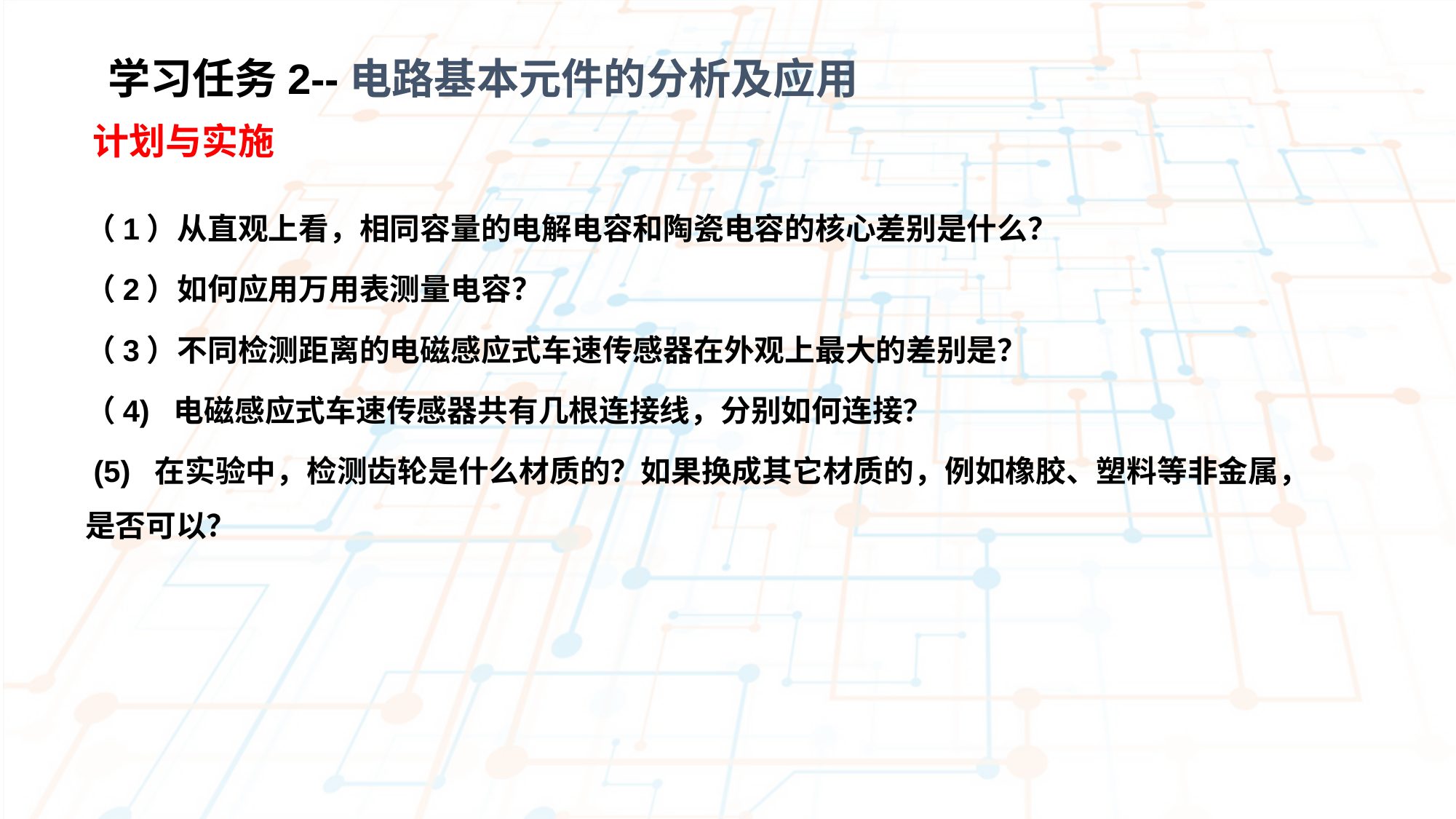

学习任务2--电路基本元件的分析及应用
计划与实施

（1）从直观上看，相同容量的电解电容和陶瓷电容的核心差别是什么？
（2）如何应用万用表测量电容？
（3）不同检测距离的电磁感应式车速传感器在外观上最大的差别是？
（4)  电磁感应式车速传感器共有几根连接线，分别如何连接？
 (5)  在实验中，检测齿轮是什么材质的？如果换成其它材质的，例如橡胶、塑料等非金属，是否可以？